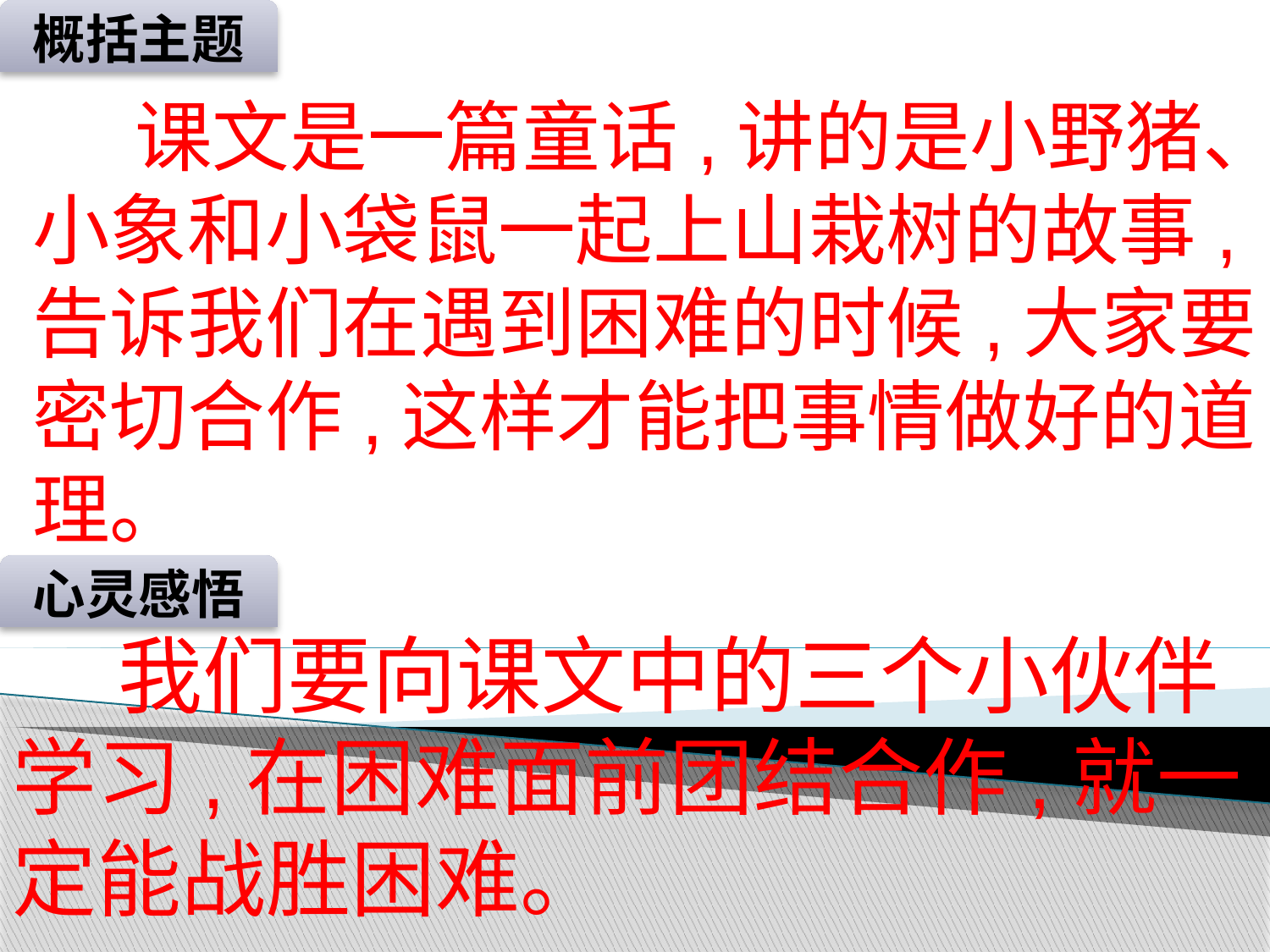

概括主题
       课文是一篇童话,讲的是小野猪、小象和小袋鼠一起上山栽树的故事,告诉我们在遇到困难的时候,大家要密切合作,这样才能把事情做好的道理。
心灵感悟
　我们要向课文中的三个小伙伴学习,在困难面前团结合作,就一定能战胜困难。